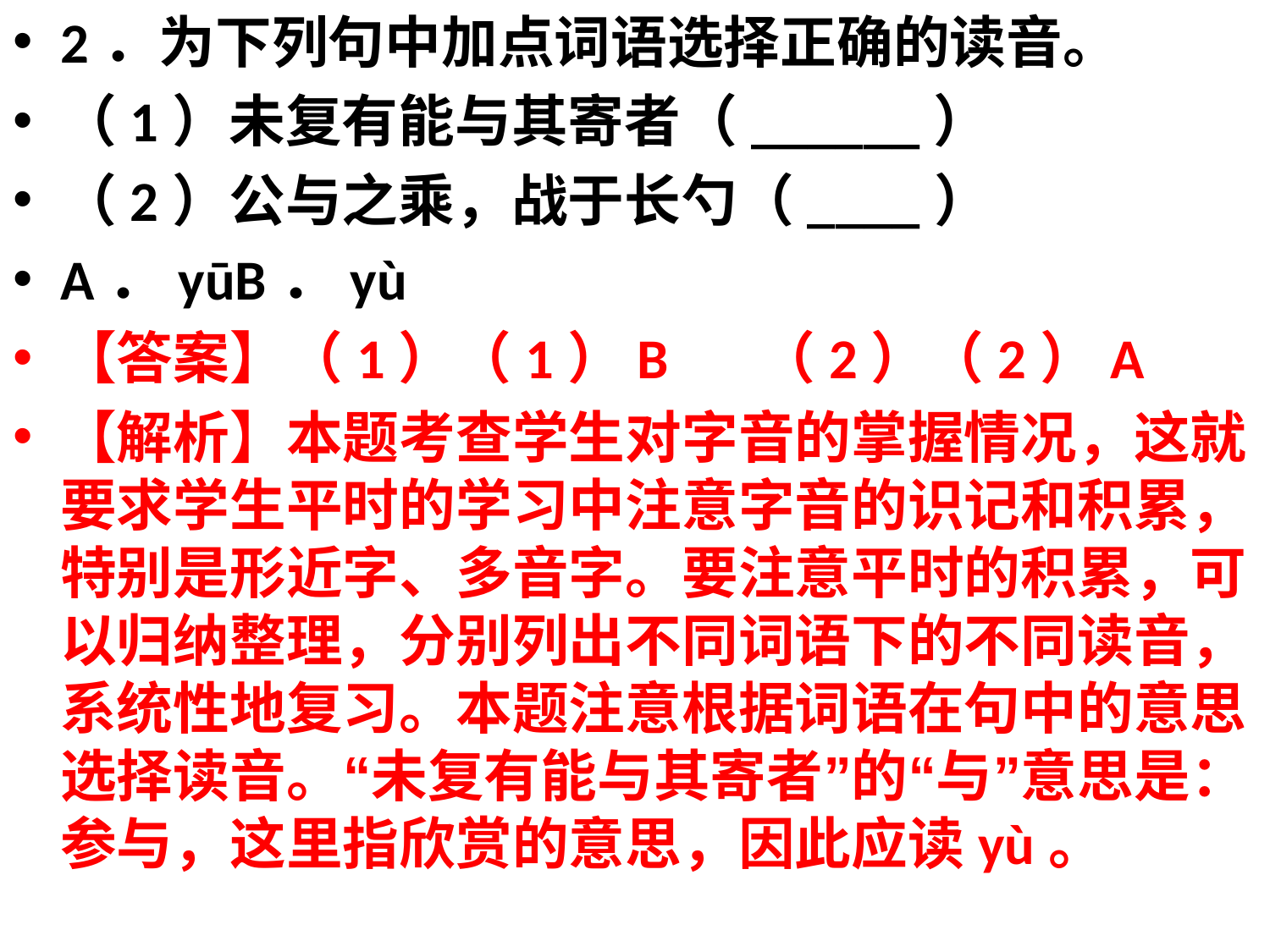

2．为下列句中加点词语选择正确的读音。
（1）未复有能与其寄者（______）
（2）公与之乘，战于长勺（____）
A．yūB．yù
【答案】（1）（1）B      （2）（2）A
【解析】本题考查学生对字音的掌握情况，这就要求学生平时的学习中注意字音的识记和积累，特别是形近字、多音字。要注意平时的积累，可以归纳整理，分别列出不同词语下的不同读音，系统性地复习。本题注意根据词语在句中的意思选择读音。“未复有能与其寄者”的“与”意思是：参与，这里指欣赏的意思，因此应读yù。
#